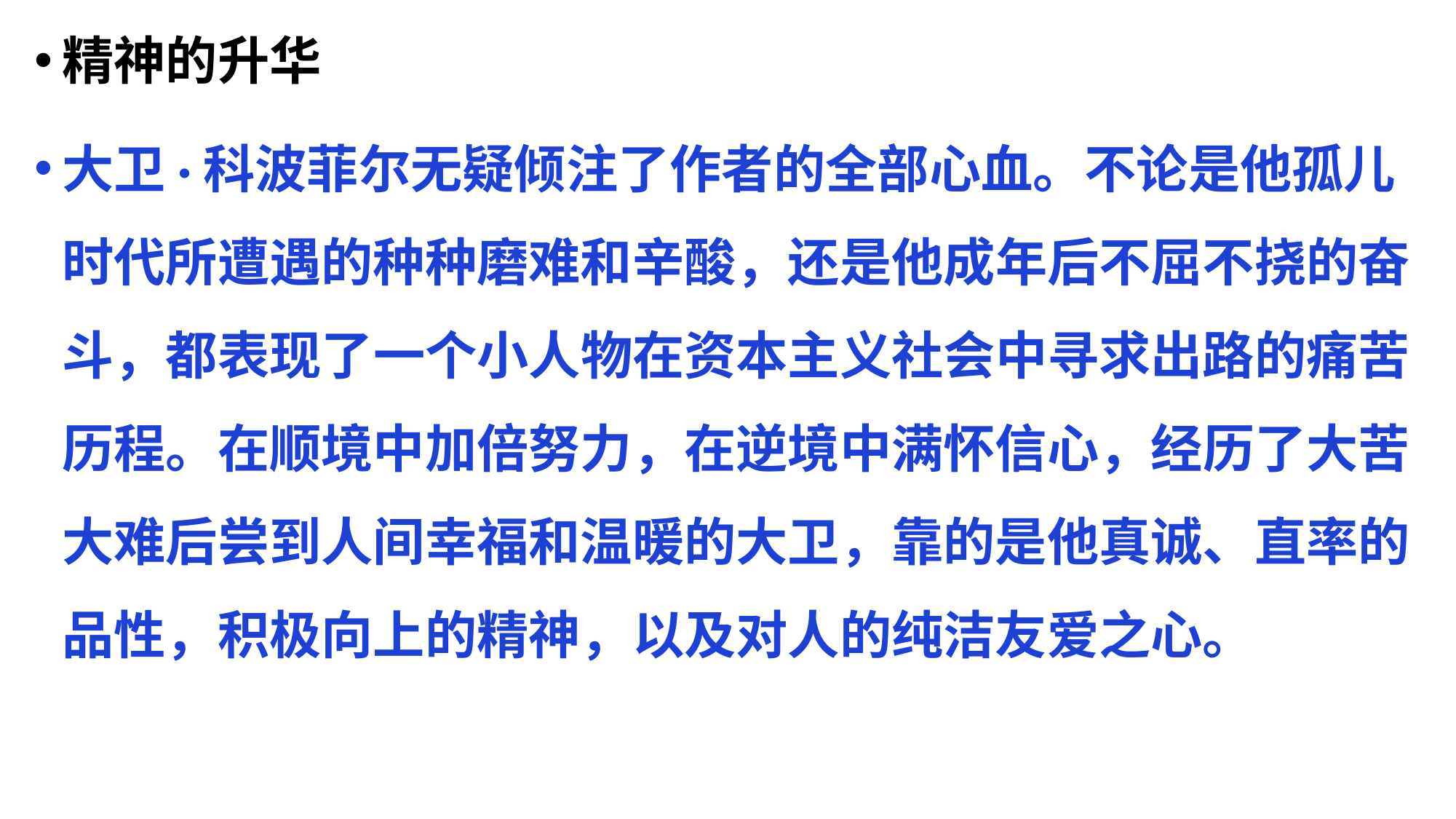

精神的升华
大卫·科波菲尔无疑倾注了作者的全部心血。不论是他孤儿时代所遭遇的种种磨难和辛酸，还是他成年后不屈不挠的奋斗，都表现了一个小人物在资本主义社会中寻求出路的痛苦历程。在顺境中加倍努力，在逆境中满怀信心，经历了大苦大难后尝到人间幸福和温暖的大卫，靠的是他真诚、直率的品性，积极向上的精神，以及对人的纯洁友爱之心。